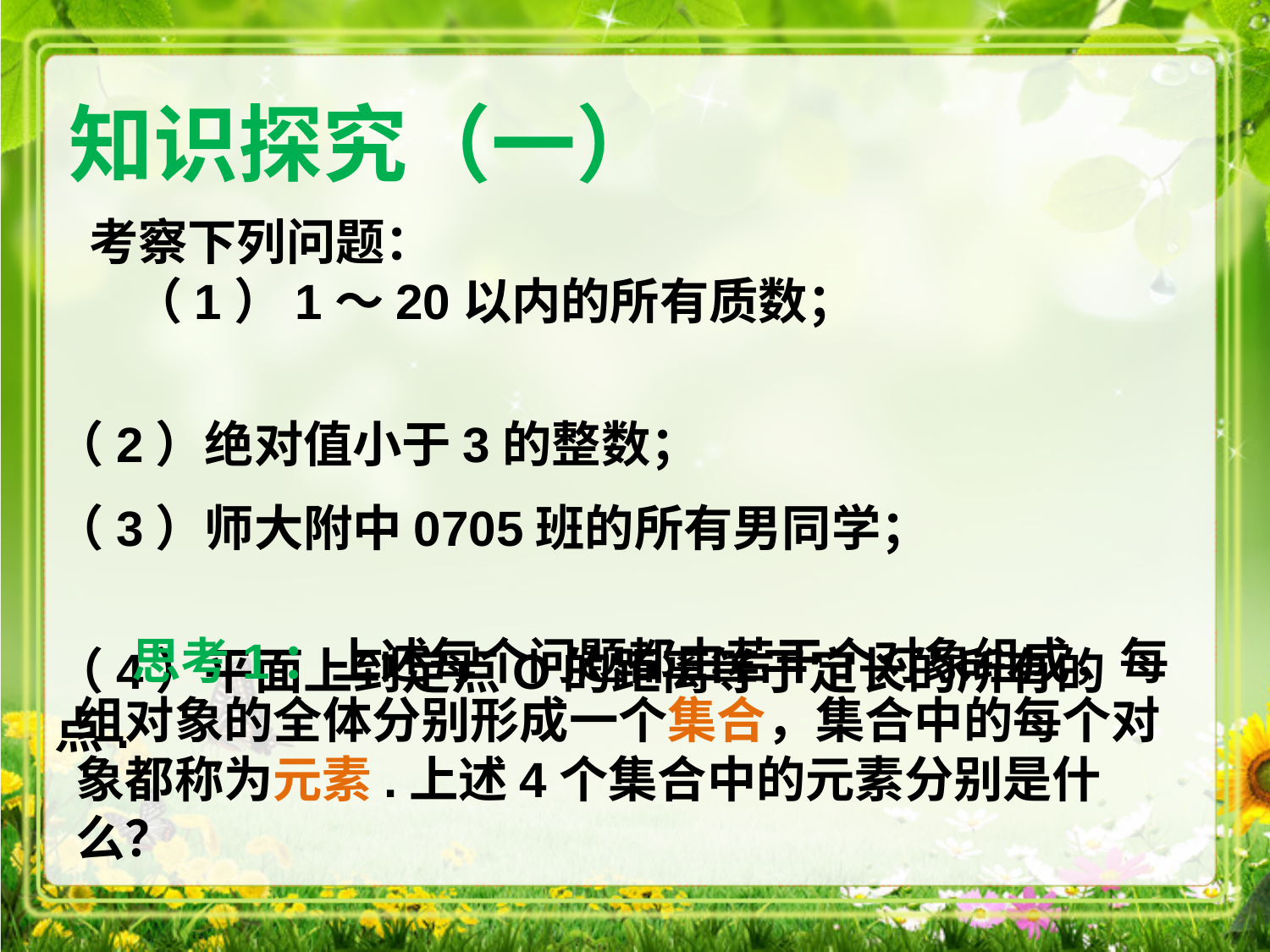

知识探究（一）
  考察下列问题：                                                                       （1）1～20以内的所有质数；
（2）绝对值小于3的整数；
（3）师大附中0705班的所有男同学；
（4）平面上到定点O的距离等于定长的所有的点.

    思考1：上述每个问题都由若干个对象组成，每组对象的全体分别形成一个集合，集合中的每个对象都称为元素.上述4个集合中的元素分别是什么？